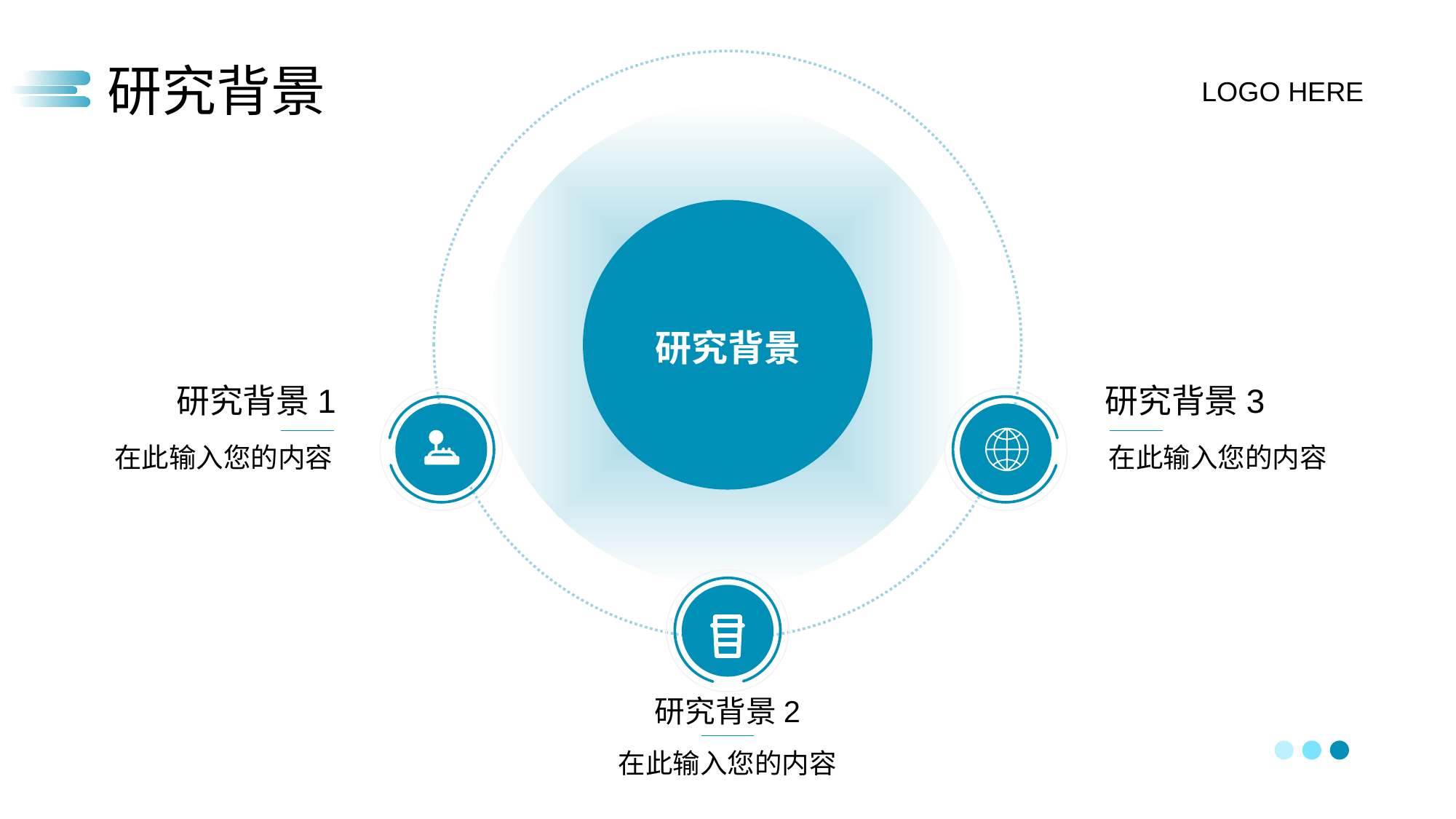

研究背景

LOGO HERE

研究背景
研究背景1
研究背景3

在此输入您的内容
在此输入您的内容

研究背景2

在此输入您的内容